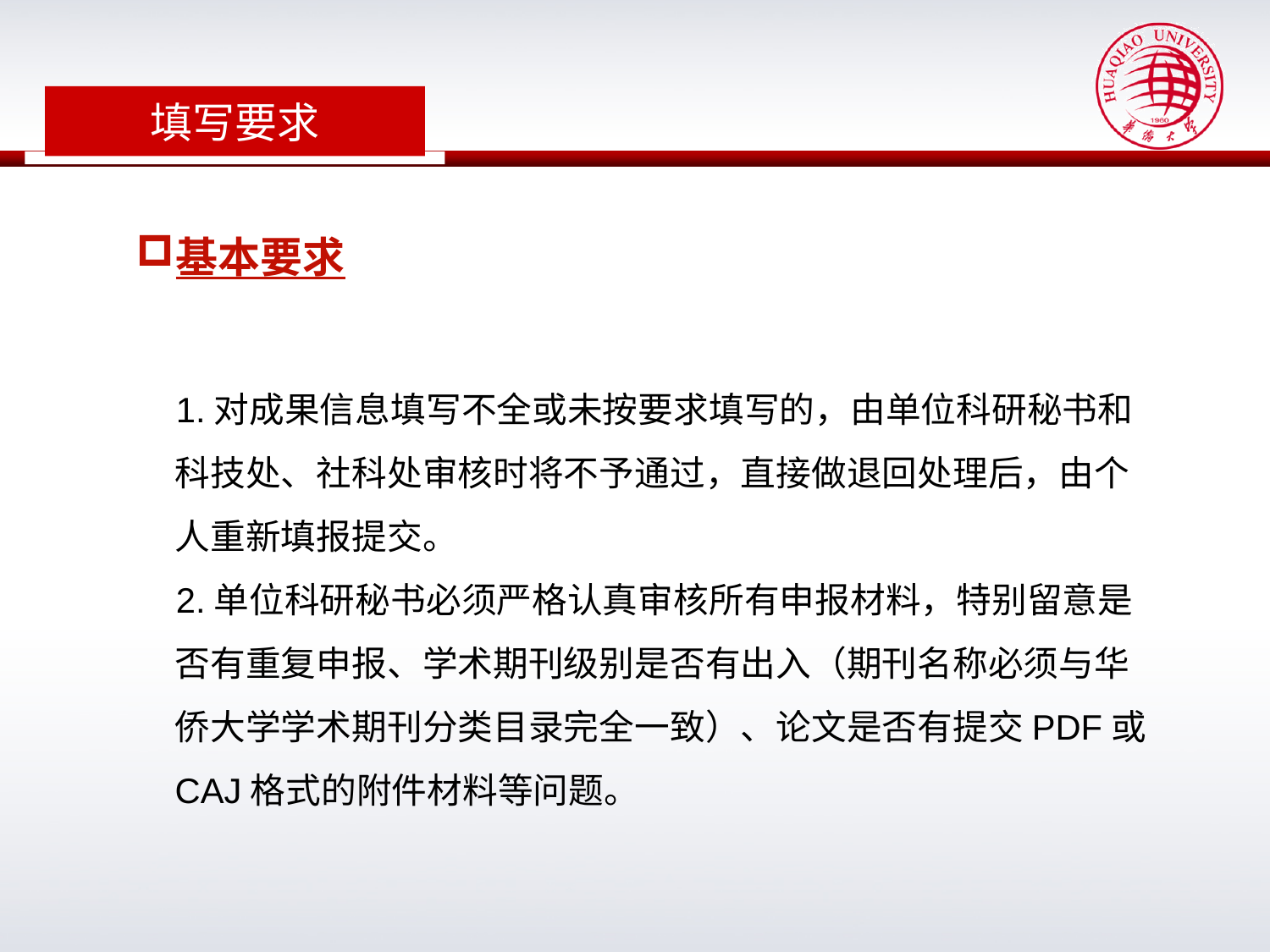

填写要求

基本要求
     1.对成果信息填写不全或未按要求填写的，由单位科研秘书和科技处、社科处审核时将不予通过，直接做退回处理后，由个人重新填报提交。
     2.单位科研秘书必须严格认真审核所有申报材料，特别留意是否有重复申报、学术期刊级别是否有出入（期刊名称必须与华侨大学学术期刊分类目录完全一致）、论文是否有提交PDF或CAJ格式的附件材料等问题。